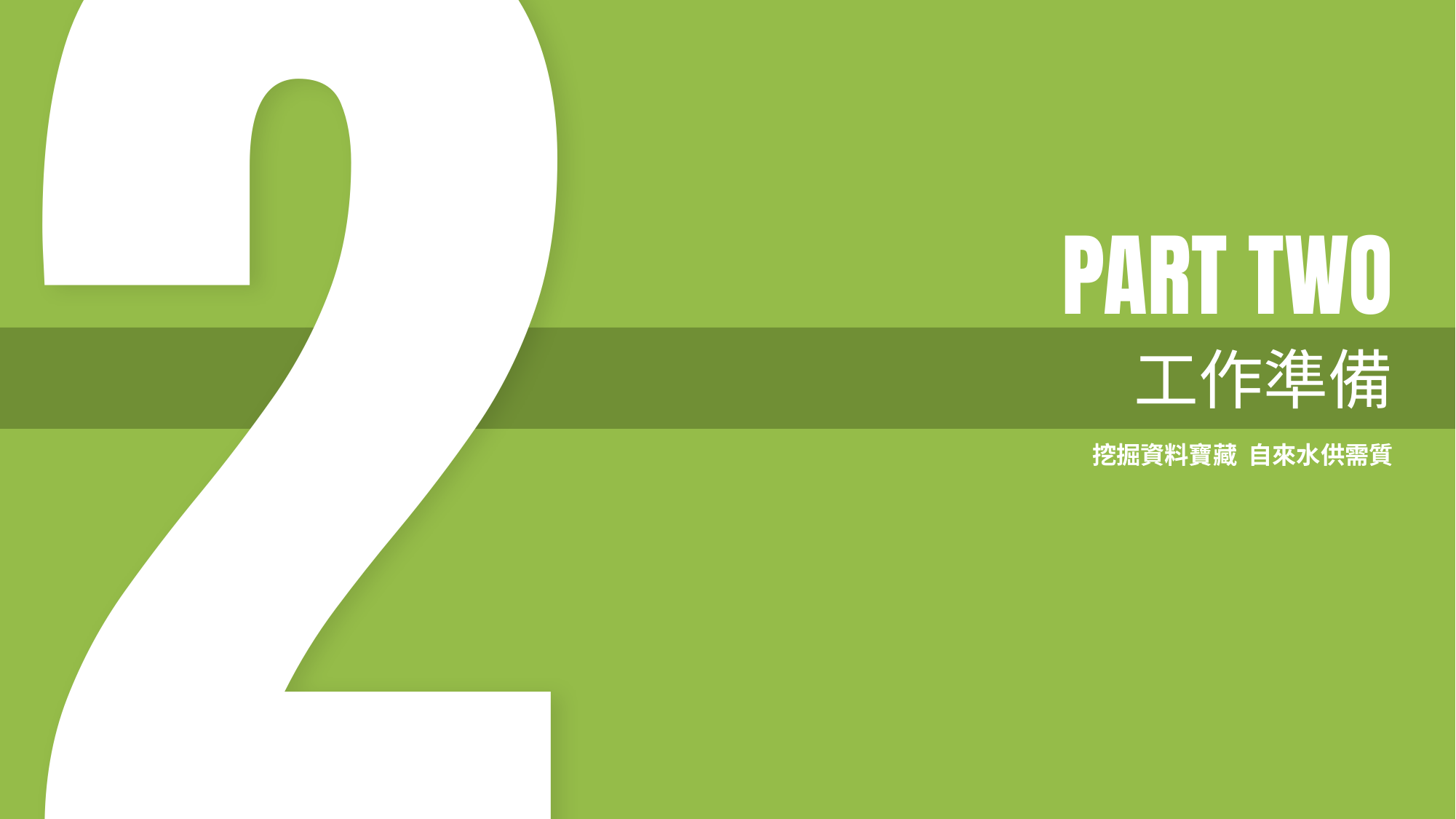

2
PART TWO
工作準備
挖掘資料寶藏  自來水供需質

Taiwan Water Corporation